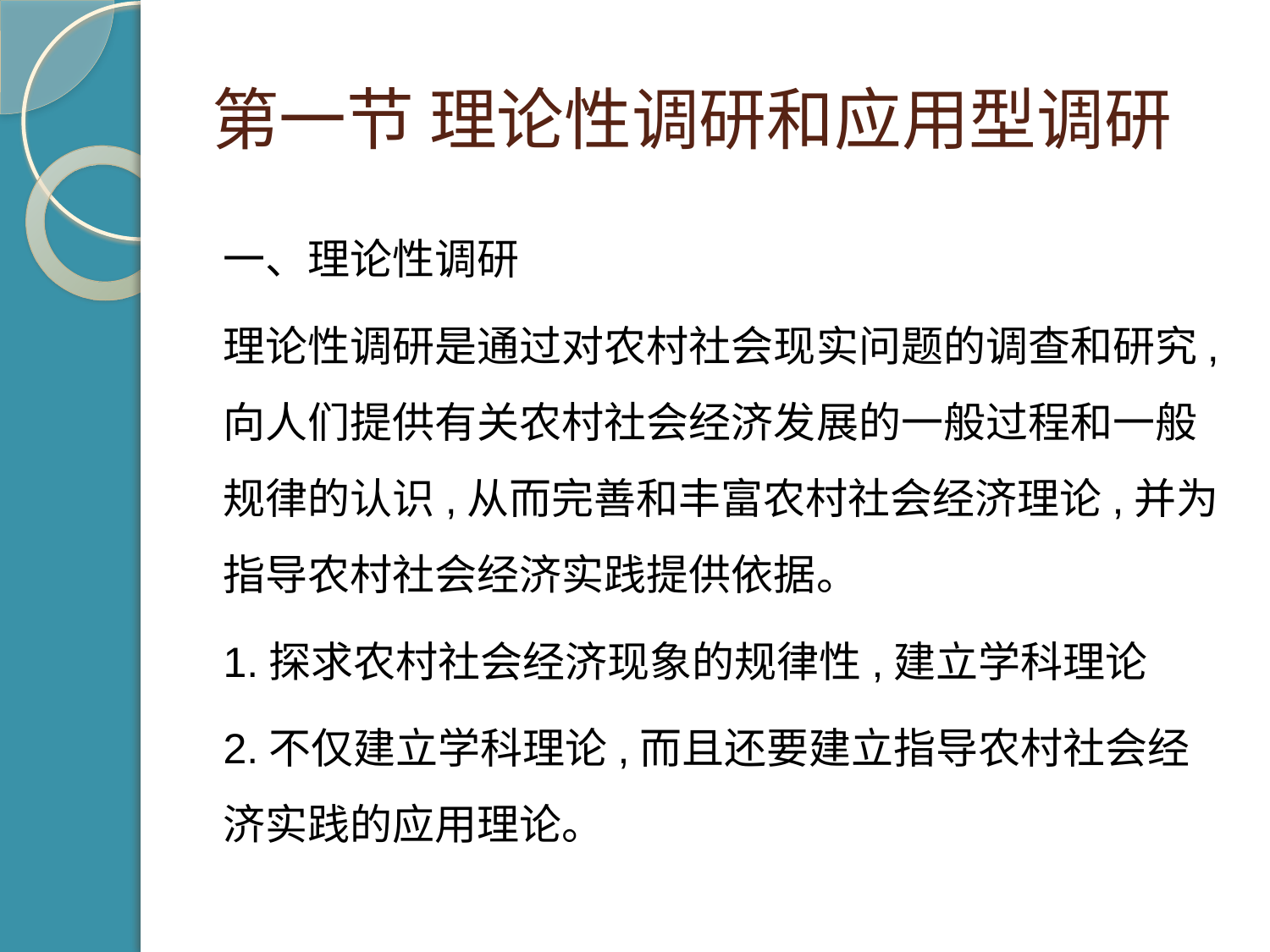

# 第一节 理论性调研和应用型调研
一、理论性调研
理论性调研是通过对农村社会现实问题的调查和研究,向人们提供有关农村社会经济发展的一般过程和一般规律的认识,从而完善和丰富农村社会经济理论,并为指导农村社会经济实践提供依据。
1.探求农村社会经济现象的规律性,建立学科理论
2.不仅建立学科理论,而且还要建立指导农村社会经济实践的应用理论。